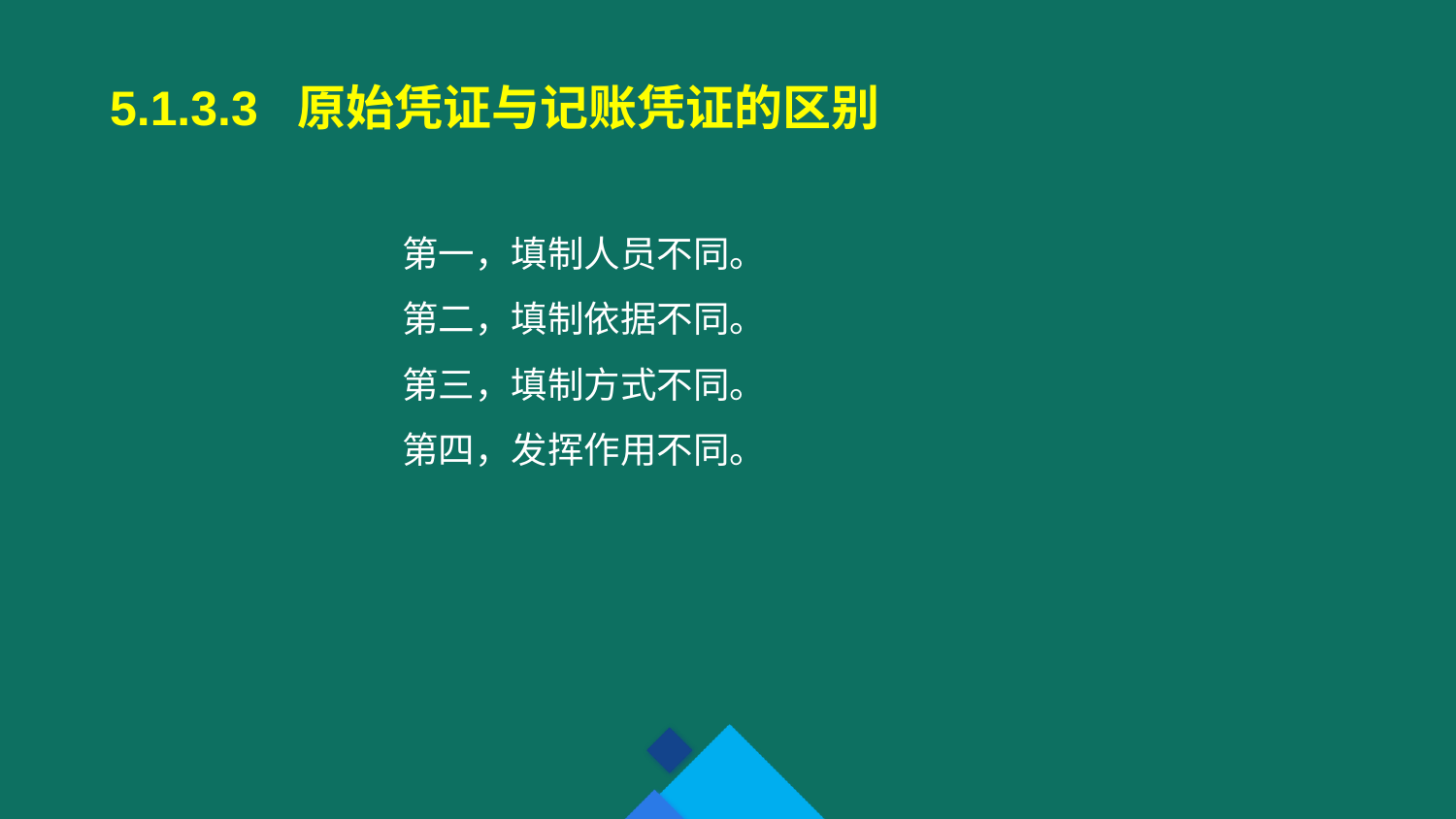

5.1.3.3  原始凭证与记账凭证的区别
第一，填制人员不同。
第二，填制依据不同。
第三，填制方式不同。
第四，发挥作用不同。